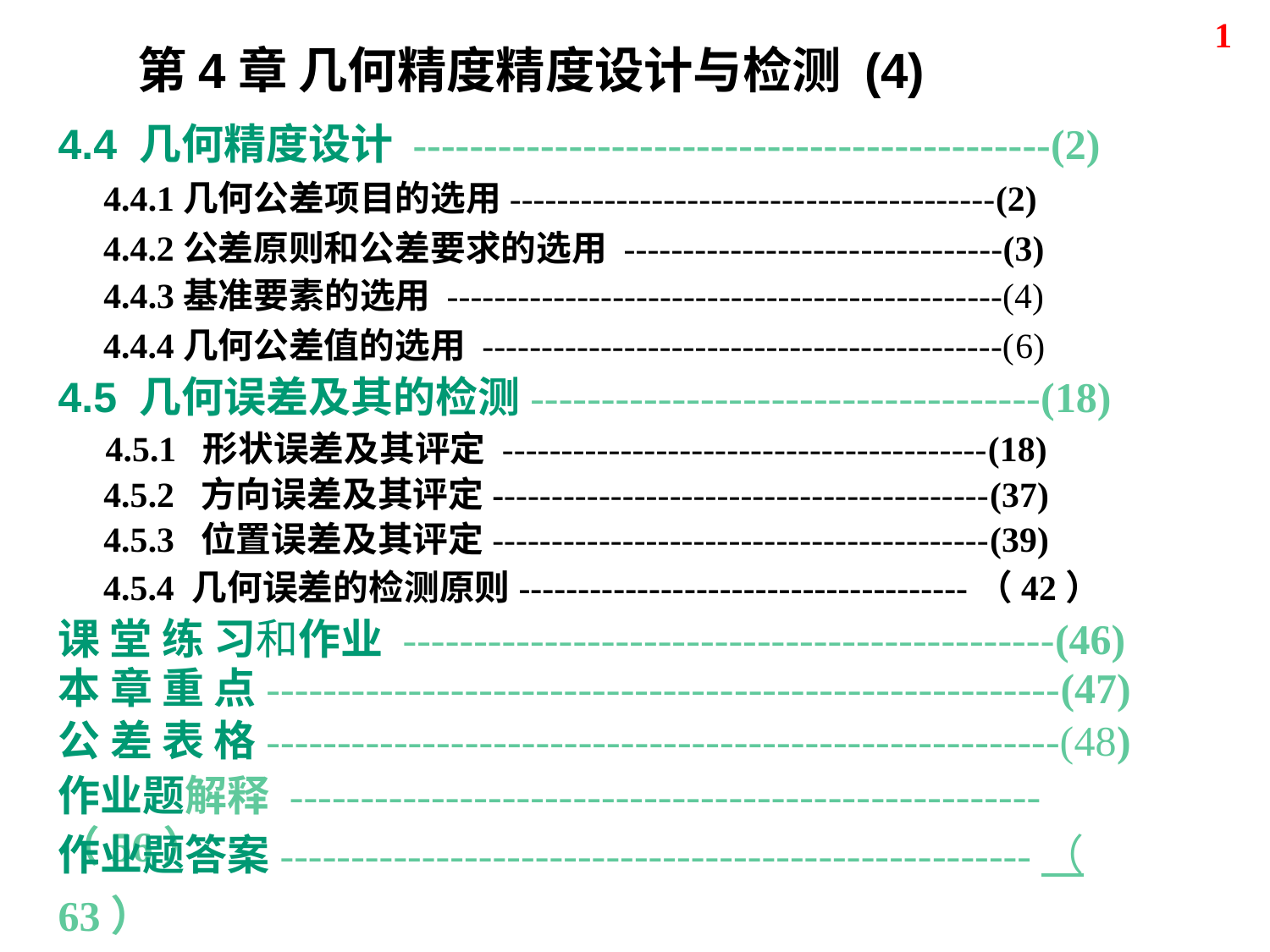

1
第4章 几何精度精度设计与检测 (4)
4.4 几何精度设计 ---------------------------------------------(2)
4.4.1几何公差项目的选用-----------------------------------------(2)
4.4.2公差原则和公差要求的选用 --------------------------------(3)
4.4.3基准要素的选用 -----------------------------------------------(4)
4.4.4几何公差值的选用 --------------------------------------------(6)
4.5 几何误差及其的检测------------------------------------(18)
4.5.1  形状误差及其评定 -----------------------------------------(18)
4.5.2  方向误差及其评定------------------------------------------(37)
4.5.3  位置误差及其评定------------------------------------------(39)
4.5.4 几何误差的检测原则--------------------------------------（42）
课 堂 练 习和作业 ----------------------------------------------(46)
本 章 重 点--------------------------------------------------------(47)
公 差 表 格--------------------------------------------------------(48)
作业题解释 -----------------------------------------------------（56）
作业题答案-----------------------------------------------------（63）